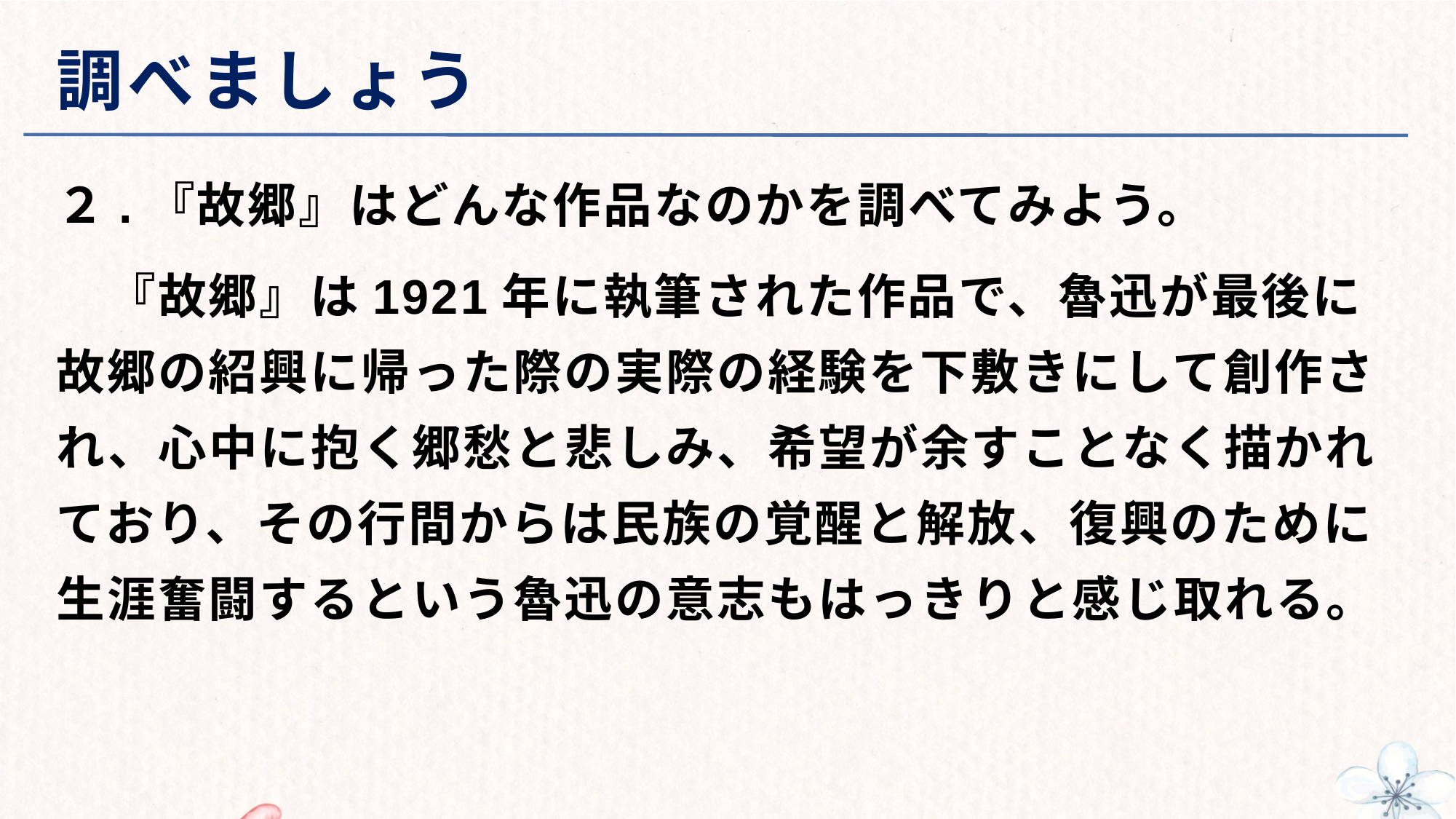

# 調べましょう
２.『故郷』はどんな作品なのかを調べてみよう。
　『故郷』は1921年に執筆された作品で、魯迅が最後に故郷の紹興に帰った際の実際の経験を下敷きにして創作され、心中に抱く郷愁と悲しみ、希望が余すことなく描かれており、その行間からは民族の覚醒と解放、復興のために生涯奮闘するという魯迅の意志もはっきりと感じ取れる。